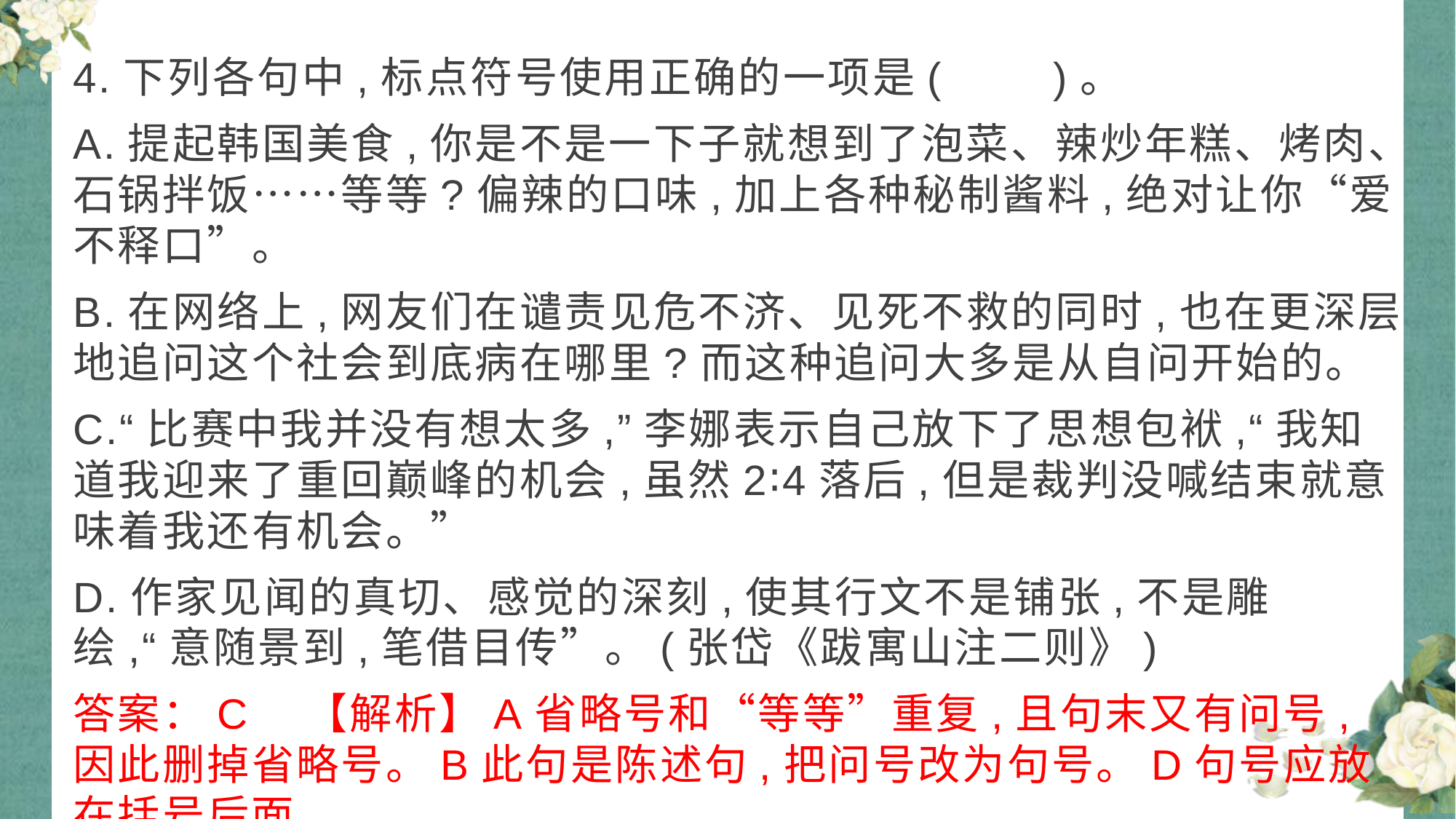

4.下列各句中,标点符号使用正确的一项是(　　)。
A.提起韩国美食,你是不是一下子就想到了泡菜、辣炒年糕、烤肉、石锅拌饭……等等?偏辣的口味,加上各种秘制酱料,绝对让你“爱不释口”。
B.在网络上,网友们在谴责见危不济、见死不救的同时,也在更深层地追问这个社会到底病在哪里?而这种追问大多是从自问开始的。
C.“比赛中我并没有想太多,”李娜表示自己放下了思想包袱,“我知道我迎来了重回巅峰的机会,虽然2∶4落后,但是裁判没喊结束就意味着我还有机会。”
D.作家见闻的真切、感觉的深刻,使其行文不是铺张,不是雕绘,“意随景到,笔借目传”。(张岱《跋寓山注二则》)
答案：C　【解析】A省略号和“等等”重复,且句末又有问号,因此删掉省略号。B此句是陈述句,把问号改为句号。D句号应放在括号后面。